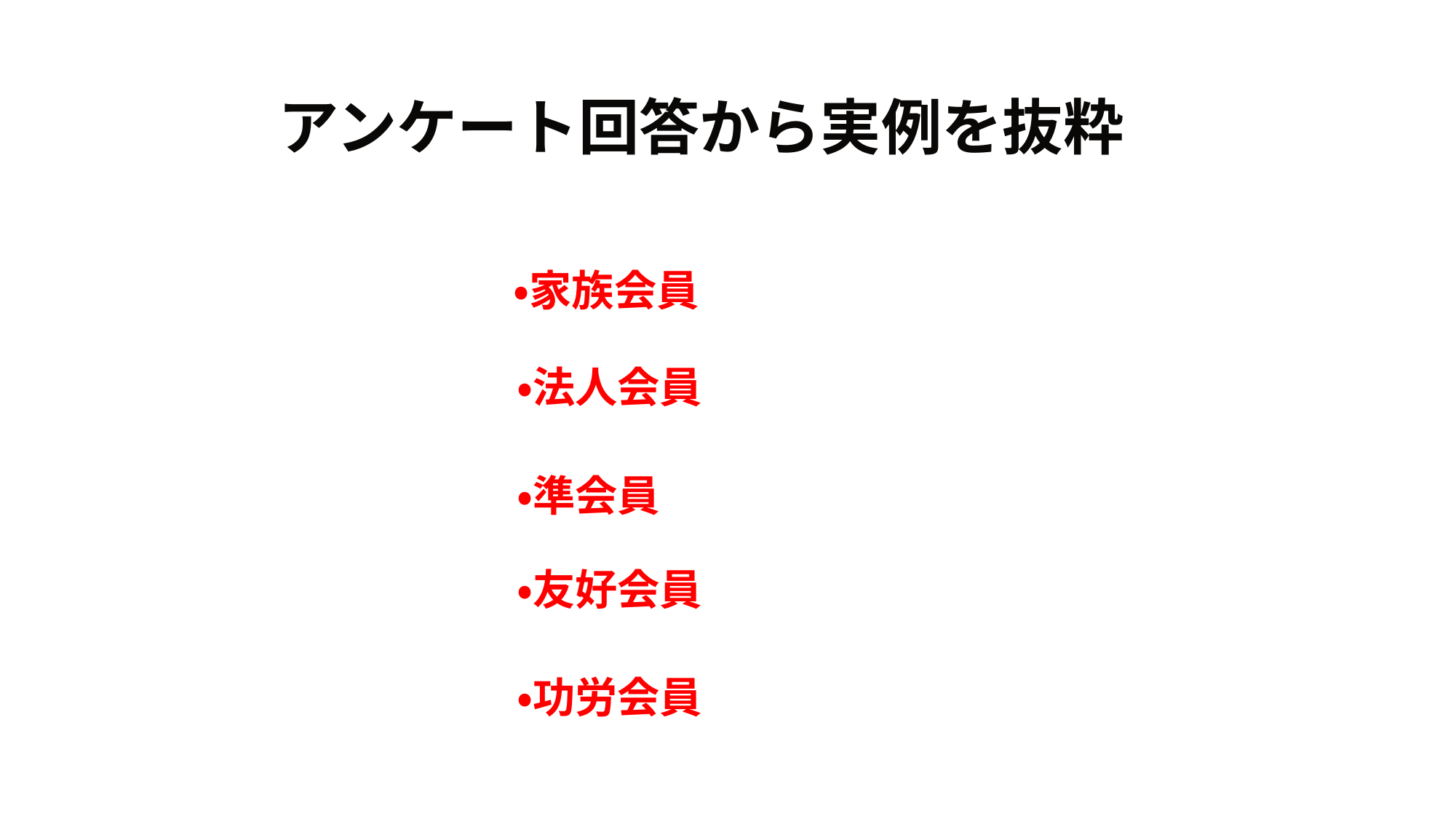

アンケート回答から実例を抜粋
・家族会員
・法人会員
・準会員
・友好会員
・功労会員